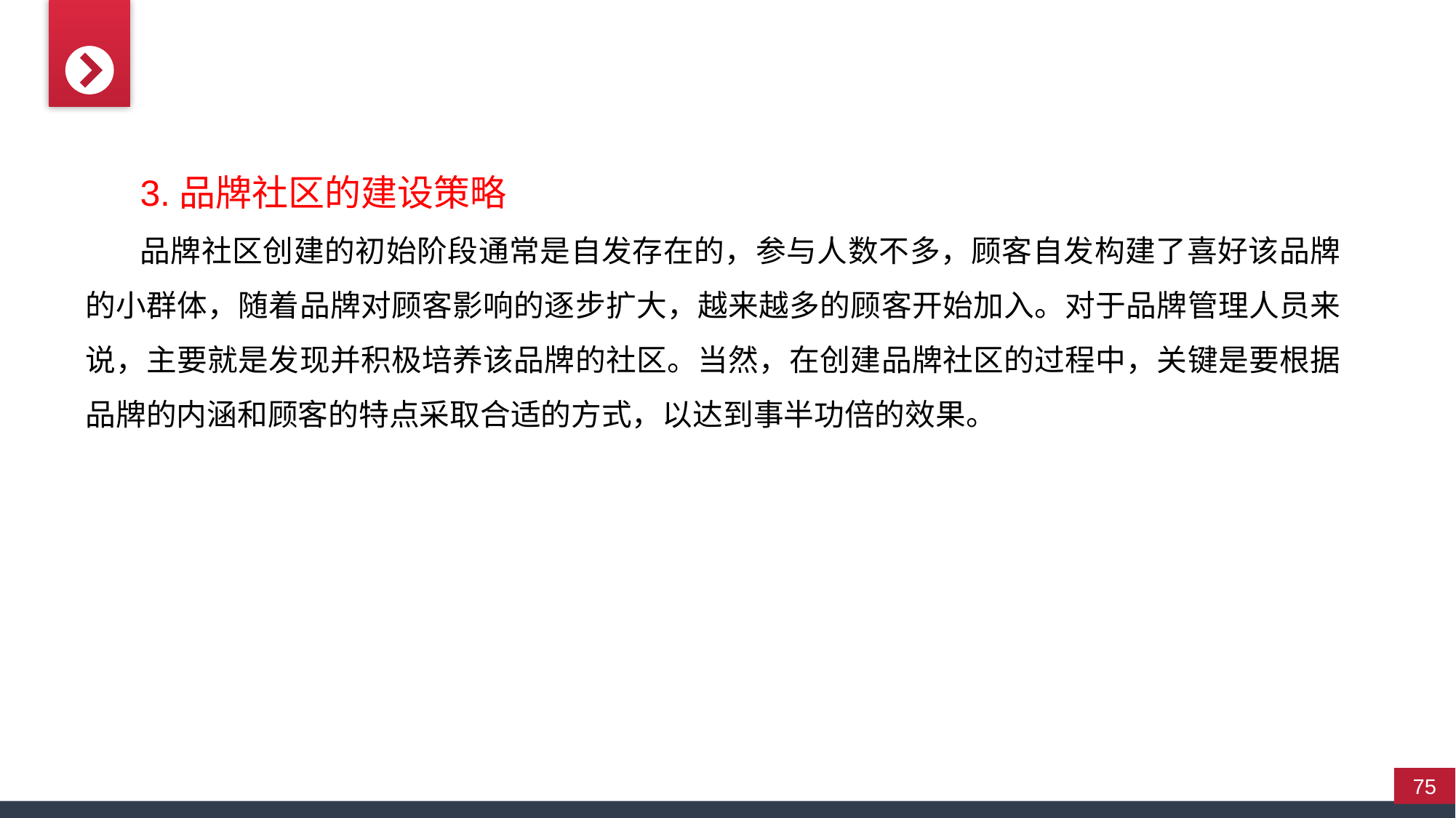

3.品牌社区的建设策略
品牌社区创建的初始阶段通常是自发存在的，参与人数不多，顾客自发构建了喜好该品牌的小群体，随着品牌对顾客影响的逐步扩大，越来越多的顾客开始加入。对于品牌管理人员来说，主要就是发现并积极培养该品牌的社区。当然，在创建品牌社区的过程中，关键是要根据品牌的内涵和顾客的特点采取合适的方式，以达到事半功倍的效果。